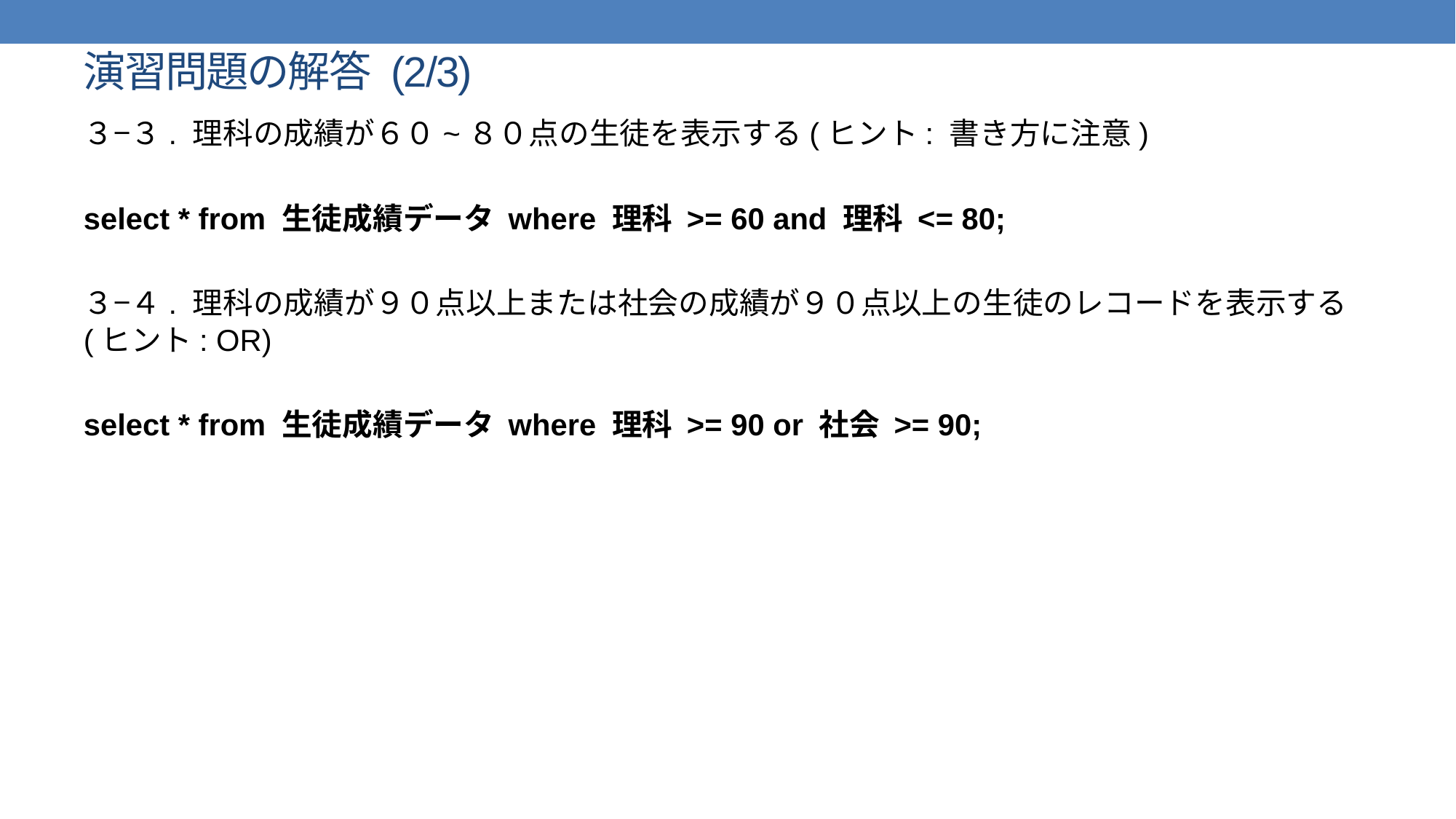

# 演習問題の解答 (2/3)
３−３. 理科の成績が６０~８０点の生徒を表示する(ヒント: 書き方に注意)

select * from 生徒成績データ where 理科 >= 60 and 理科 <= 80;

３−４. 理科の成績が９０点以上または社会の成績が９０点以上の生徒のレコードを表示する(ヒント: OR)

select * from 生徒成績データ where 理科 >= 90 or 社会 >= 90;